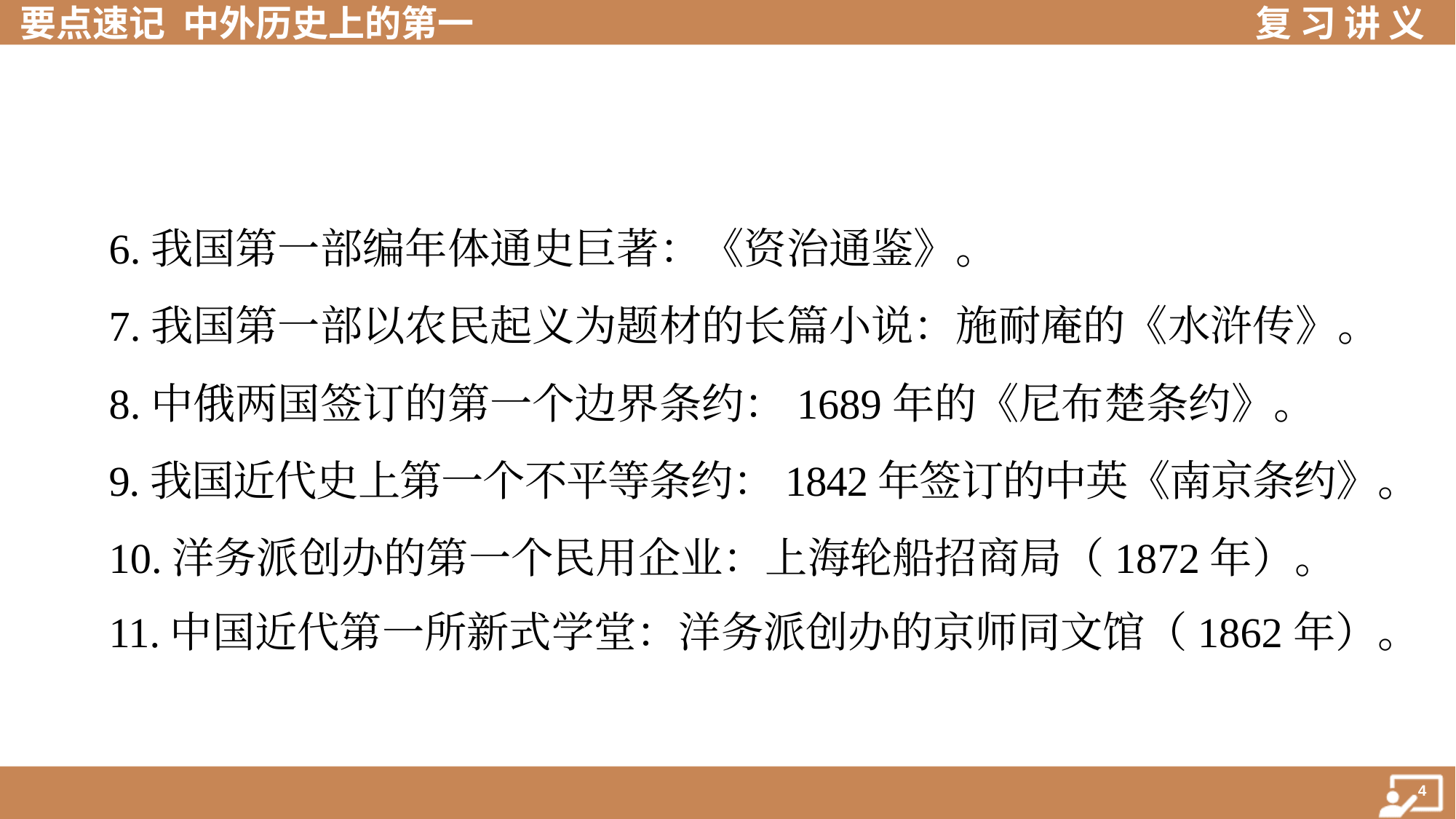

6.我国第一部编年体通史巨著：《资治通鉴》。
    7.我国第一部以农民起义为题材的长篇小说：施耐庵的《水浒传》。
    8.中俄两国签订的第一个边界条约：1689年的《尼布楚条约》。
    9.我国近代史上第一个不平等条约：1842年签订的中英《南京条约》。
    10.洋务派创办的第一个民用企业：上海轮船招商局（1872年）。
    11.中国近代第一所新式学堂：洋务派创办的京师同文馆（1862年）。